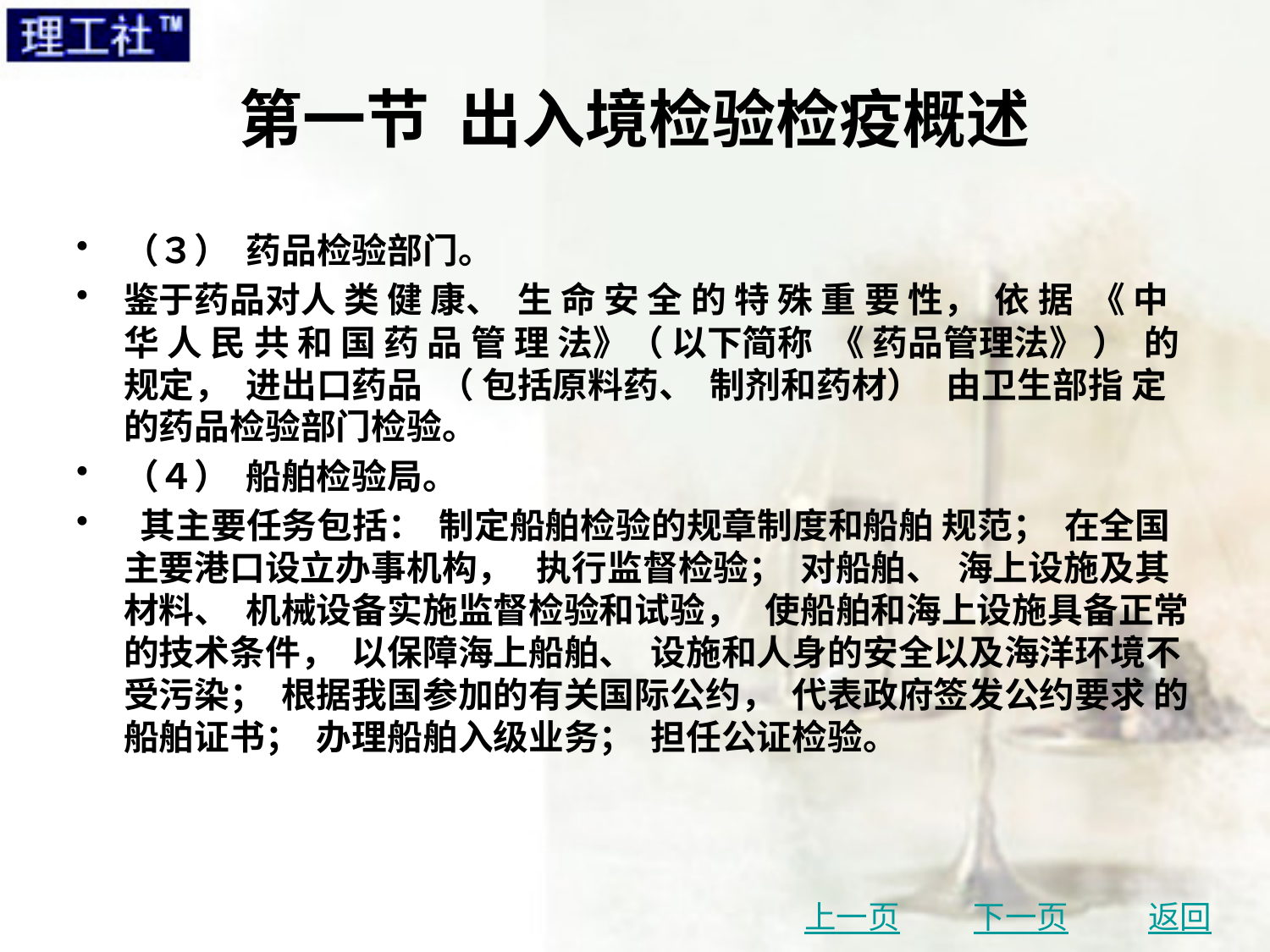

# 第一节  出入境检验检疫概述
（３）  药品检验部门。
鉴于药品对人 类 健 康、  生 命 安 全 的 特 殊 重 要 性，  依 据  《 中 华 人 民 共 和 国 药 品 管 理 法》（ 以下简称  《 药品管理法》 ）  的规定，  进出口药品  （ 包括原料药、  制剂和药材）   由卫生部指 定的药品检验部门检验。
（４）  船舶检验局。
 其主要任务包括：  制定船舶检验的规章制度和船舶 规范；  在全国主要港口设立办事机构，   执行监督检验；  对船舶、  海上设施及其材料、  机械设备实施监督检验和试验，   使船舶和海上设施具备正常的技术条件，  以保障海上船舶、  设施和人身的安全以及海洋环境不受污染；  根据我国参加的有关国际公约，  代表政府签发公约要求 的船舶证书；  办理船舶入级业务；  担任公证检验。

上一页
下一页
返回